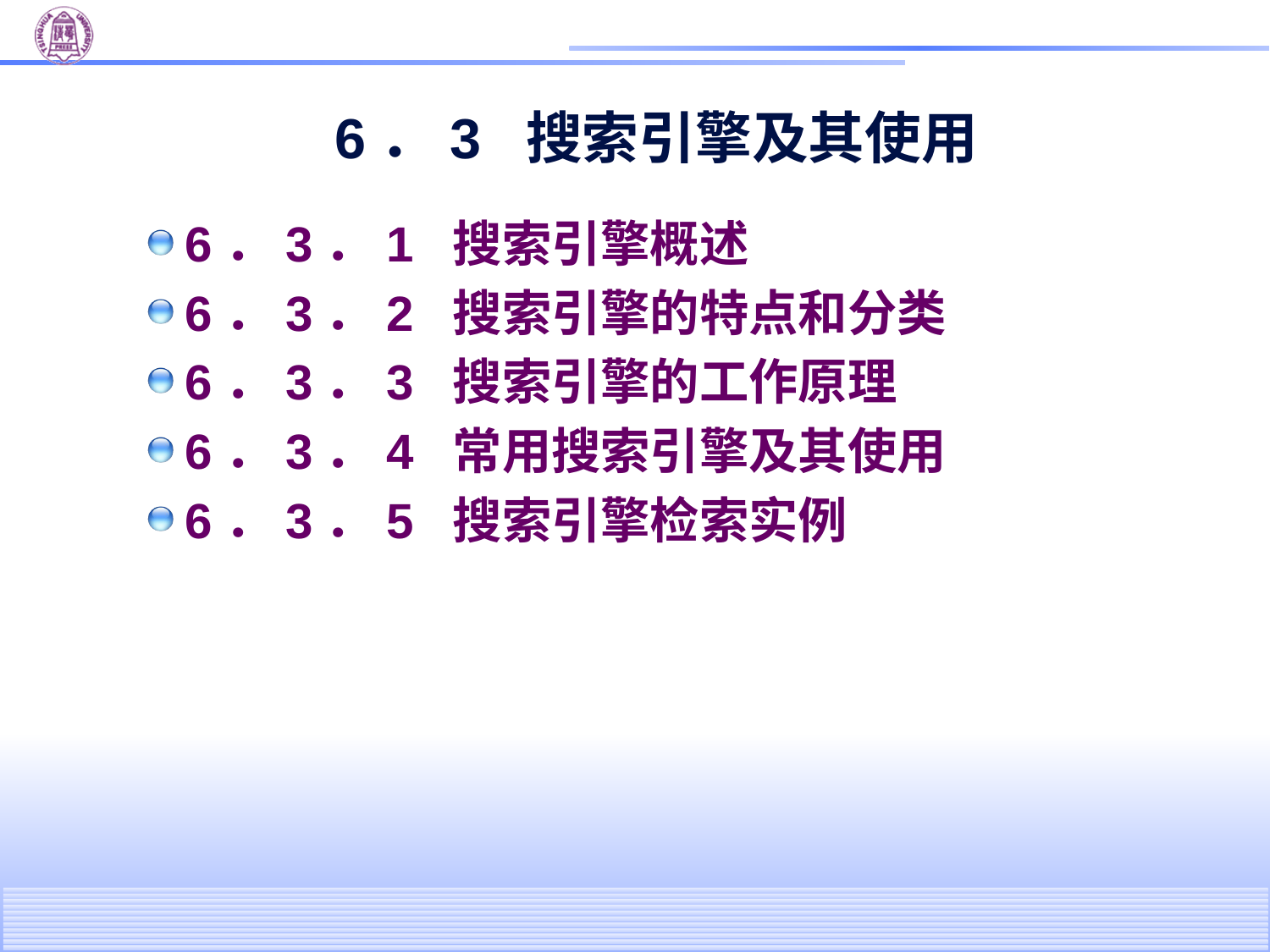

# 6．3  搜索引擎及其使用
6．3．1  搜索引擎概述
6．3．2  搜索引擎的特点和分类
6．3．3  搜索引擎的工作原理
6．3．4  常用搜索引擎及其使用
6．3．5  搜索引擎检索实例